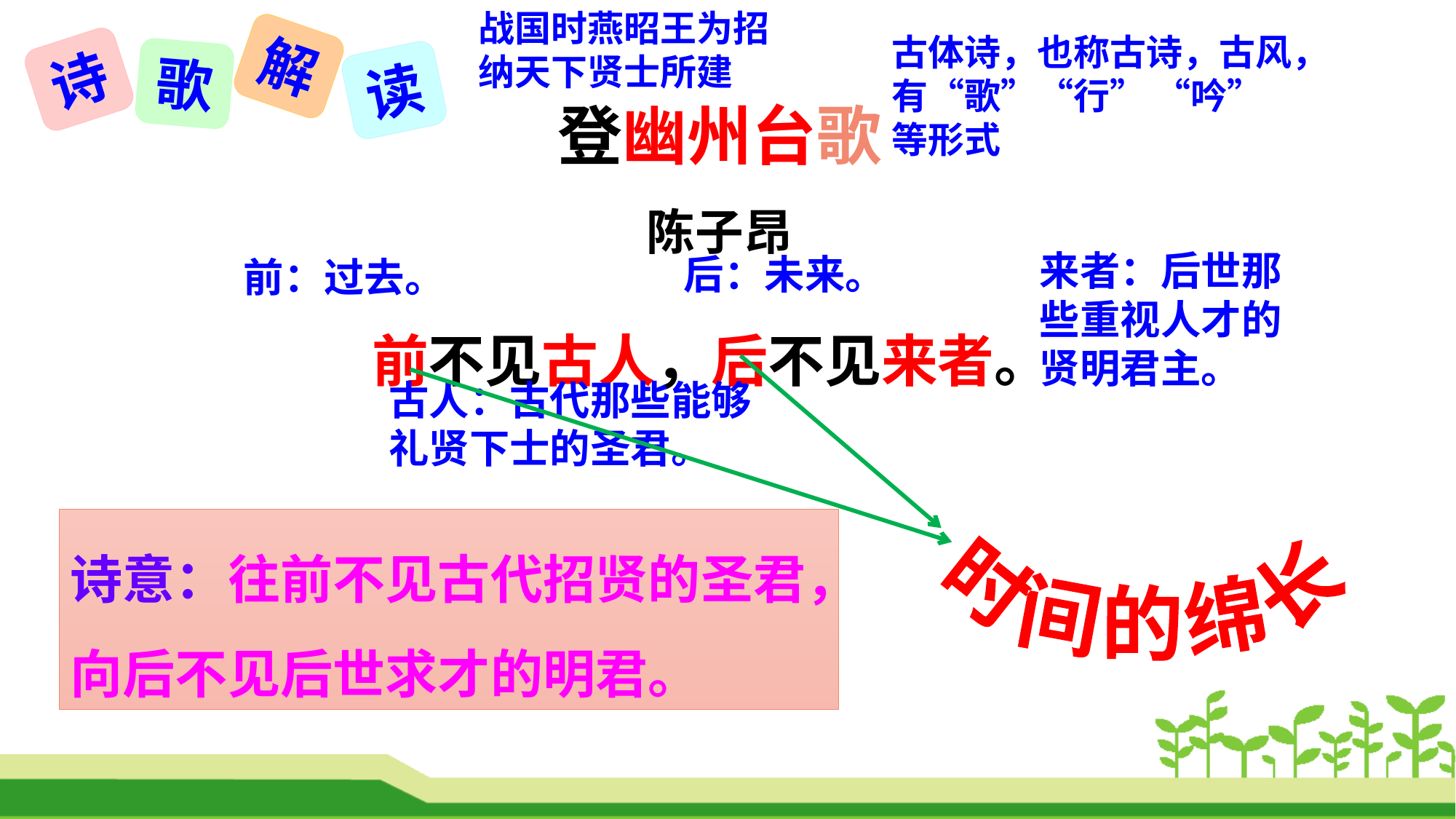

战国时燕昭王为招纳天下贤士所建
解
诗
歌
读
古体诗，也称古诗，古风，有“歌”“行” “吟”等形式
登幽州台歌
陈子昂
来者：后世那些重视人才的贤明君主。
后：未来。
前不见古人，后不见来者。
前：过去。
古人：古代那些能够礼贤下士的圣君。
时间的绵长
诗意：往前不见古代招贤的圣君，向后不见后世求才的明君。